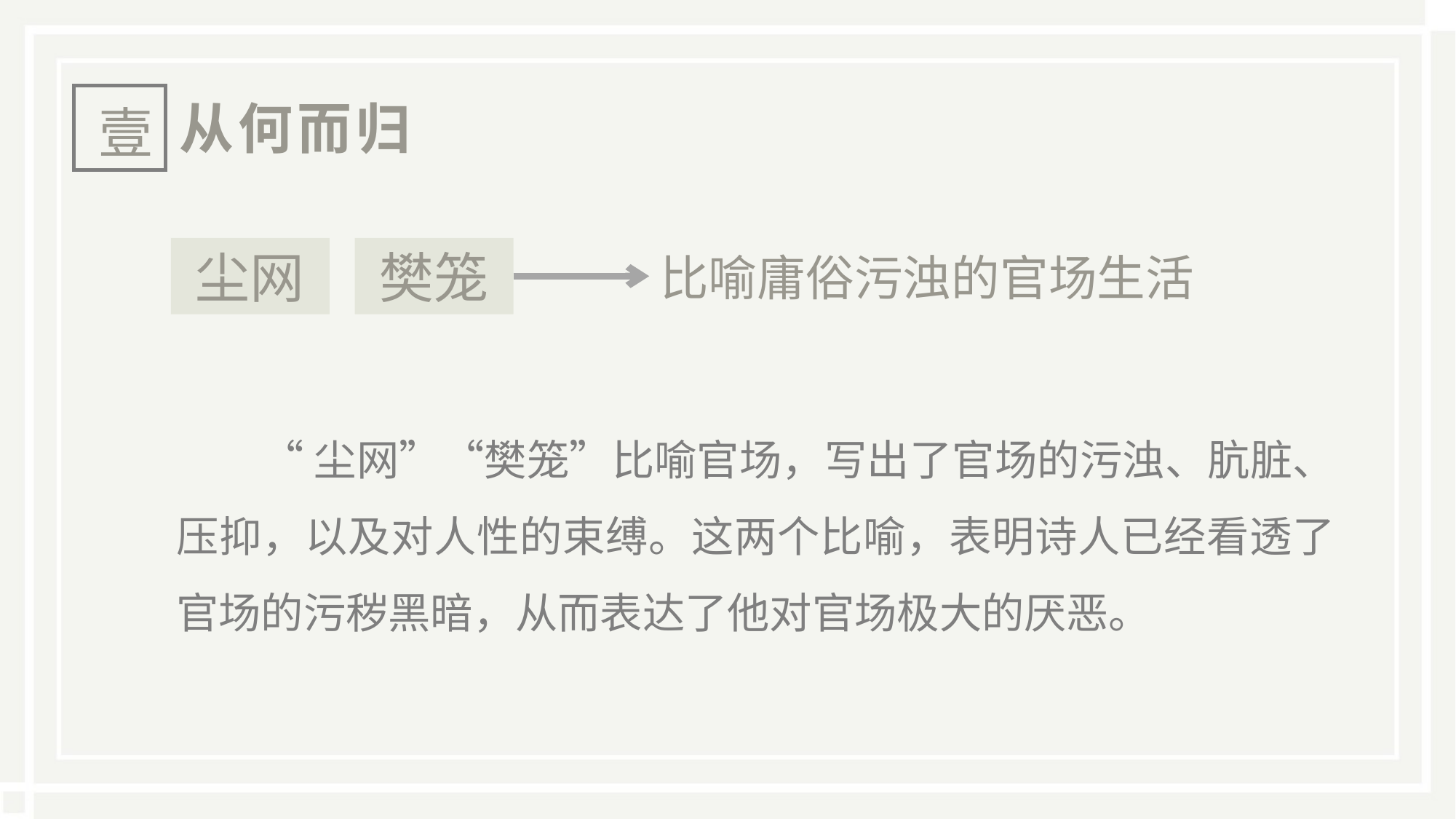

从何而归
壹
尘网
樊笼
比喻庸俗污浊的官场生活
“尘网”“樊笼”比喻官场，写出了官场的污浊、肮脏、压抑，以及对人性的束缚。这两个比喻，表明诗人已经看透了官场的污秽黑暗，从而表达了他对官场极大的厌恶。